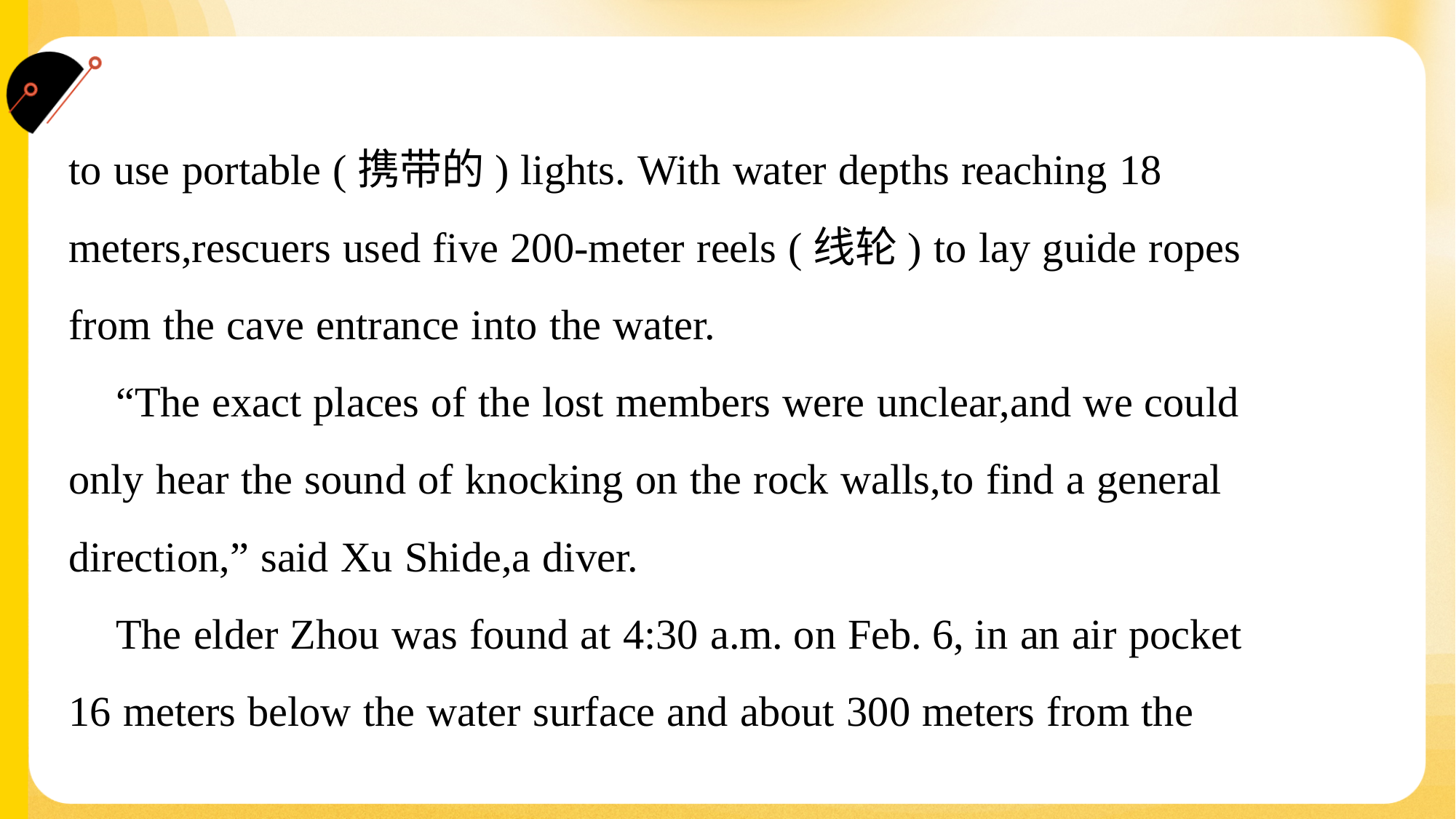

to use portable (携带的) lights. With water depths reaching 18
meters,rescuers used five 200-meter reels (线轮) to lay guide ropes
from the cave entrance into the water.
    “The exact places of the lost members were unclear,and we could
only hear the sound of knocking on the rock walls,to find a general
direction,” said Xu Shide,a diver.
    The elder Zhou was found at 4:30 a.m. on Feb. 6, in an air pocket
16 meters below the water surface and about 300 meters from the